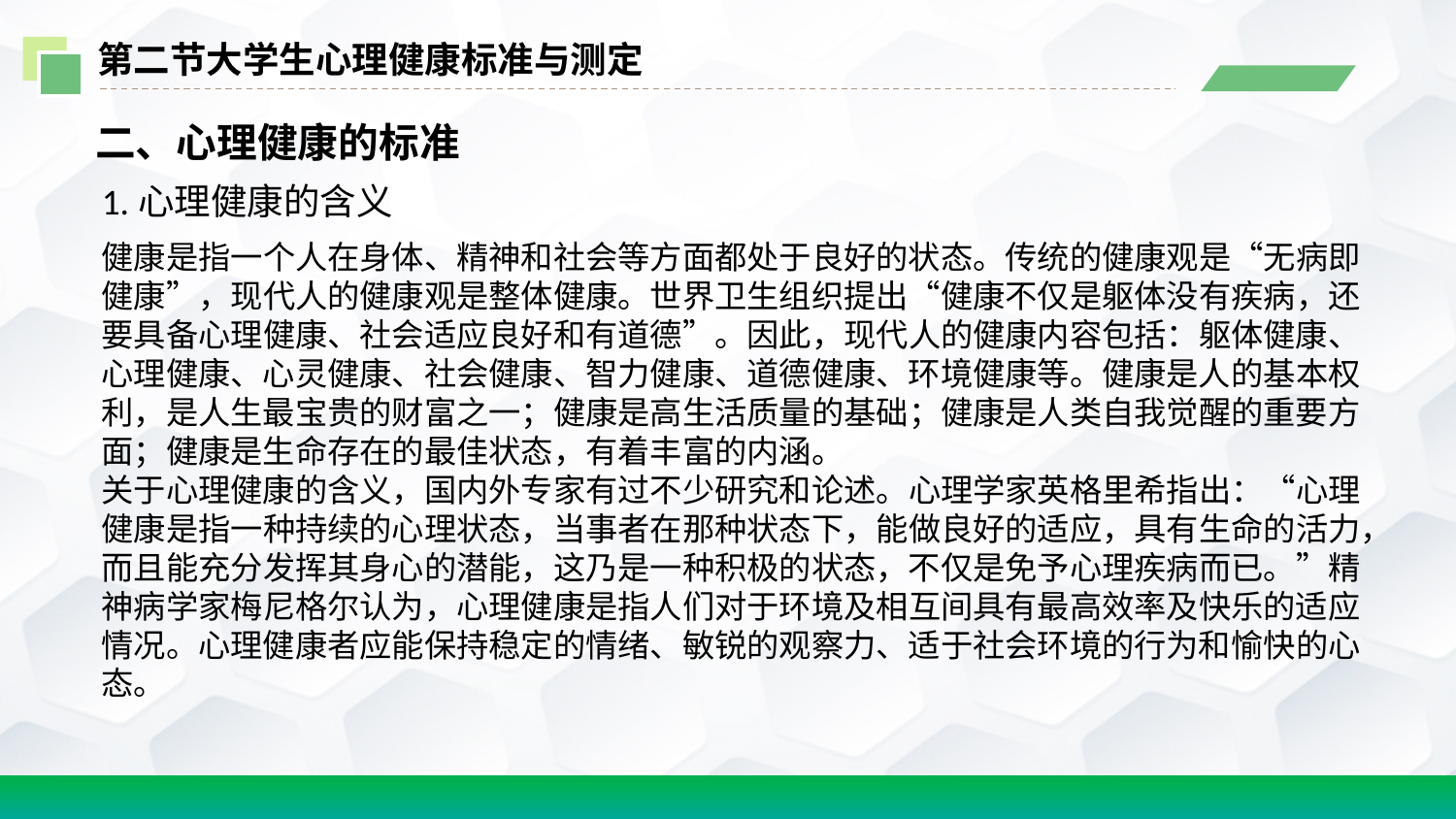

第二节大学生心理健康标准与测定
二、心理健康的标准
1.心理健康的含义
健康是指一个人在身体、精神和社会等方面都处于良好的状态。传统的健康观是“无病即健康”，现代人的健康观是整体健康。世界卫生组织提出“健康不仅是躯体没有疾病，还要具备心理健康、社会适应良好和有道德”。因此，现代人的健康内容包括：躯体健康、心理健康、心灵健康、社会健康、智力健康、道德健康、环境健康等。健康是人的基本权利，是人生最宝贵的财富之一；健康是高生活质量的基础；健康是人类自我觉醒的重要方面；健康是生命存在的最佳状态，有着丰富的内涵。
关于心理健康的含义，国内外专家有过不少研究和论述。心理学家英格里希指出：“心理健康是指一种持续的心理状态，当事者在那种状态下，能做良好的适应，具有生命的活力，而且能充分发挥其身心的潜能，这乃是一种积极的状态，不仅是免予心理疾病而已。”精神病学家梅尼格尔认为，心理健康是指人们对于环境及相互间具有最高效率及快乐的适应情况。心理健康者应能保持稳定的情绪、敏锐的观察力、适于社会环境的行为和愉快的心态。